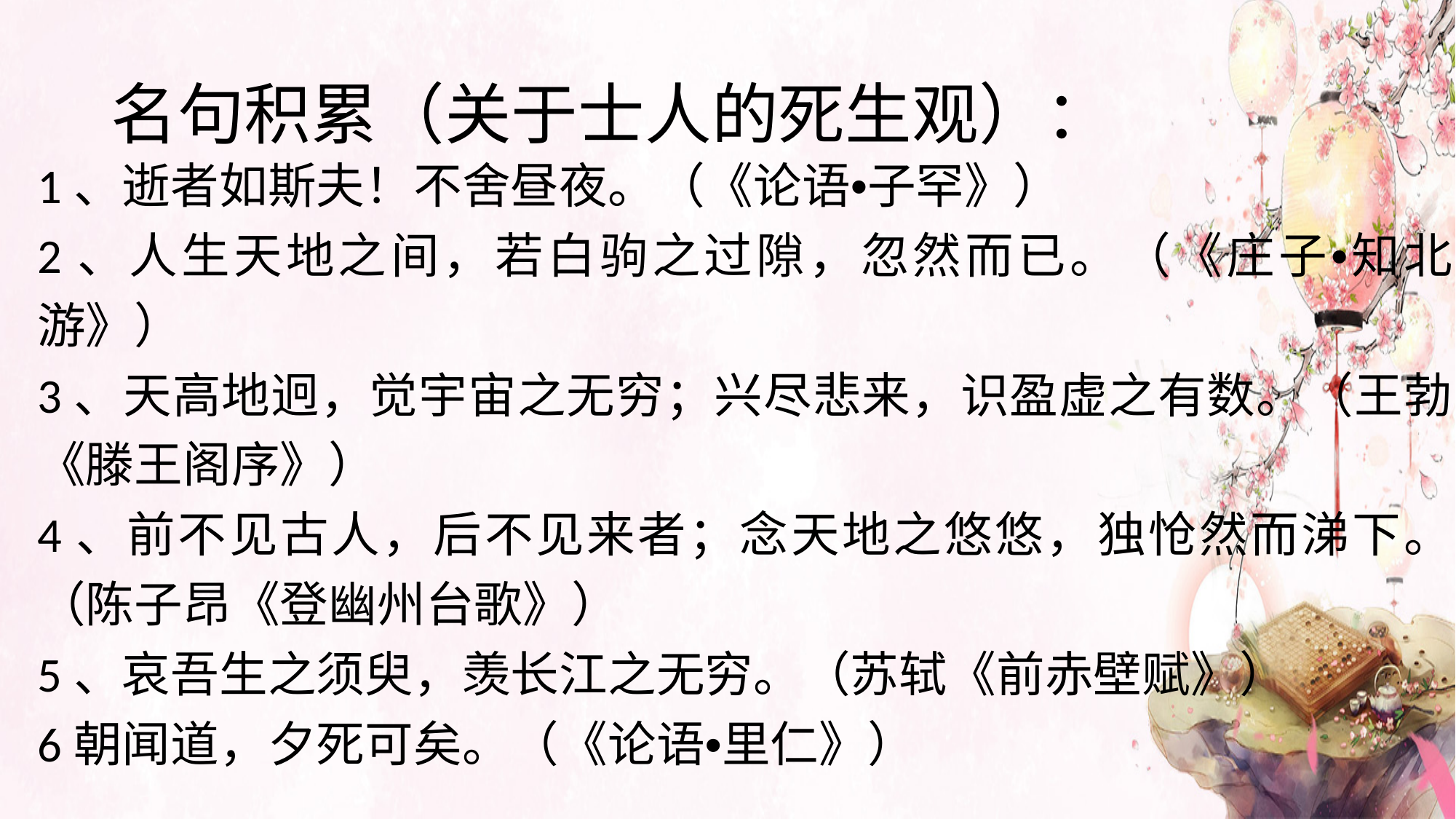

# 名句积累（关于士人的死生观）：
1、逝者如斯夫！不舍昼夜。（《论语•子罕》）
2、人生天地之间，若白驹之过隙，忽然而已。（《庄子•知北游》）
3、天高地迥，觉宇宙之无穷；兴尽悲来，识盈虚之有数。（王勃《滕王阁序》）
4、前不见古人，后不见来者；念天地之悠悠，独怆然而涕下。（陈子昂《登幽州台歌》）
5、哀吾生之须臾，羡长江之无穷。（苏轼《前赤壁赋》）
6朝闻道，夕死可矣。（《论语•里仁》）